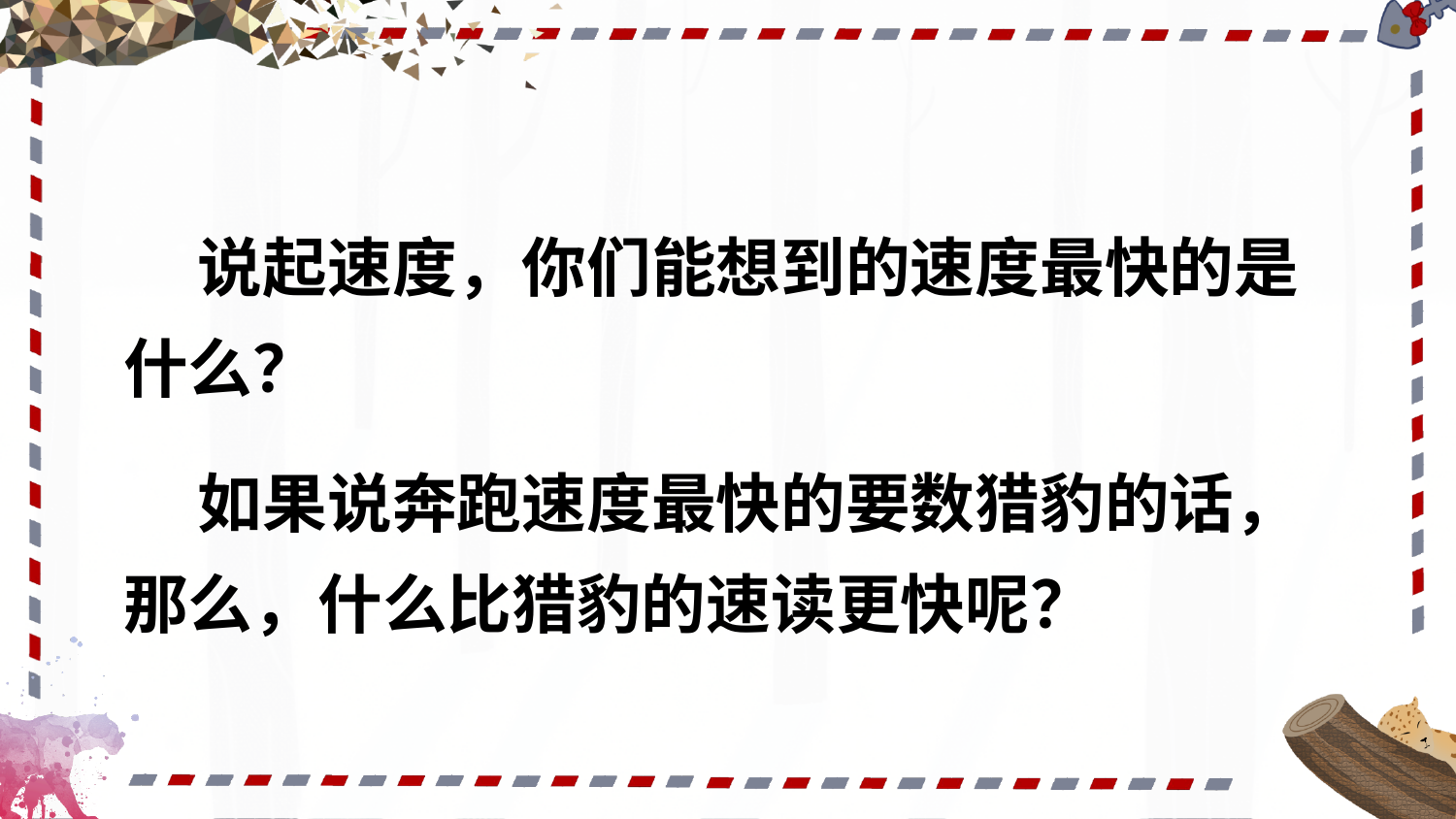

说起速度，你们能想到的速度最快的是什么？
    如果说奔跑速度最快的要数猎豹的话，那么，什么比猎豹的速读更快呢？